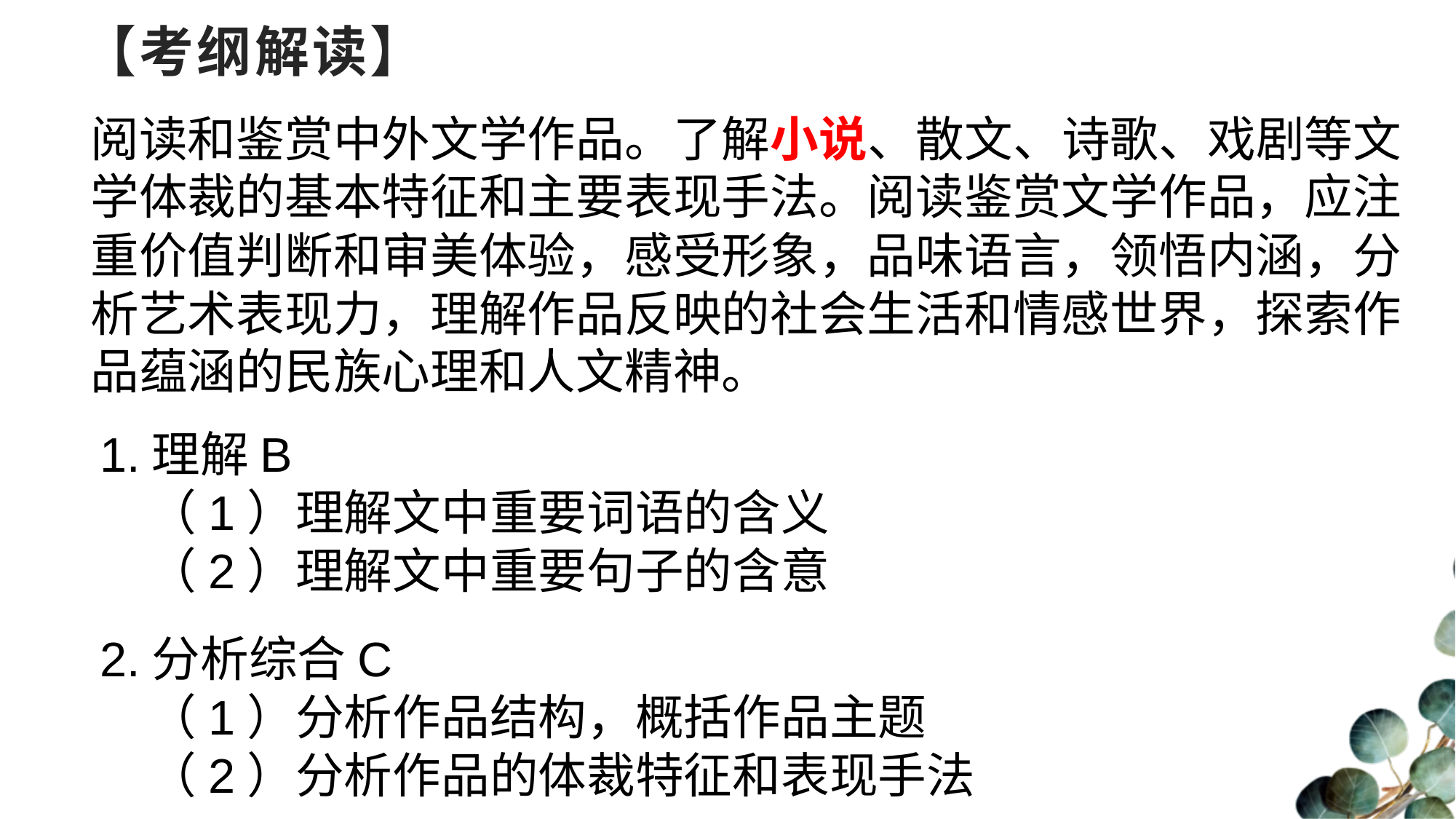

# 【考纲解读】
阅读和鉴赏中外文学作品。了解小说、散文、诗歌、戏剧等文学体裁的基本特征和主要表现手法。阅读鉴赏文学作品，应注重价值判断和审美体验，感受形象，品味语言，领悟内涵，分析艺术表现力，理解作品反映的社会生活和情感世界，探索作品蕴涵的民族心理和人文精神。
1.理解B
　（1）理解文中重要词语的含义
　（2）理解文中重要句子的含意
2.分析综合C
　（1）分析作品结构，概括作品主题
　（2）分析作品的体裁特征和表现手法